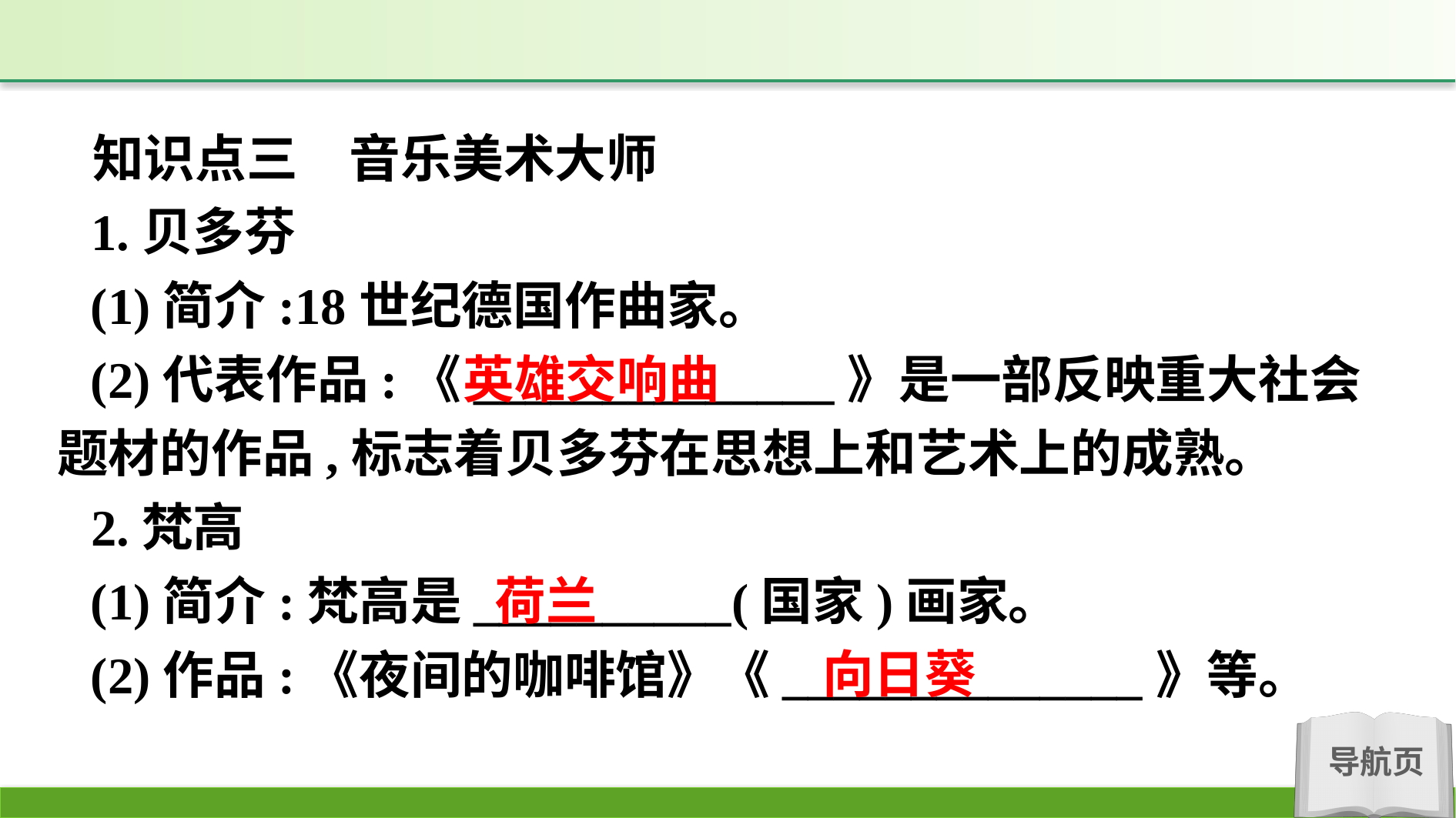

知识点三　音乐美术大师
1.贝多芬
(1)简介:18世纪德国作曲家。
(2)代表作品:《______________》是一部反映重大社会题材的作品,标志着贝多芬在思想上和艺术上的成熟。
2.梵高
(1)简介:梵高是__________(国家)画家。
(2)作品:《夜间的咖啡馆》《______________》等。
英雄交响曲
荷兰
向日葵